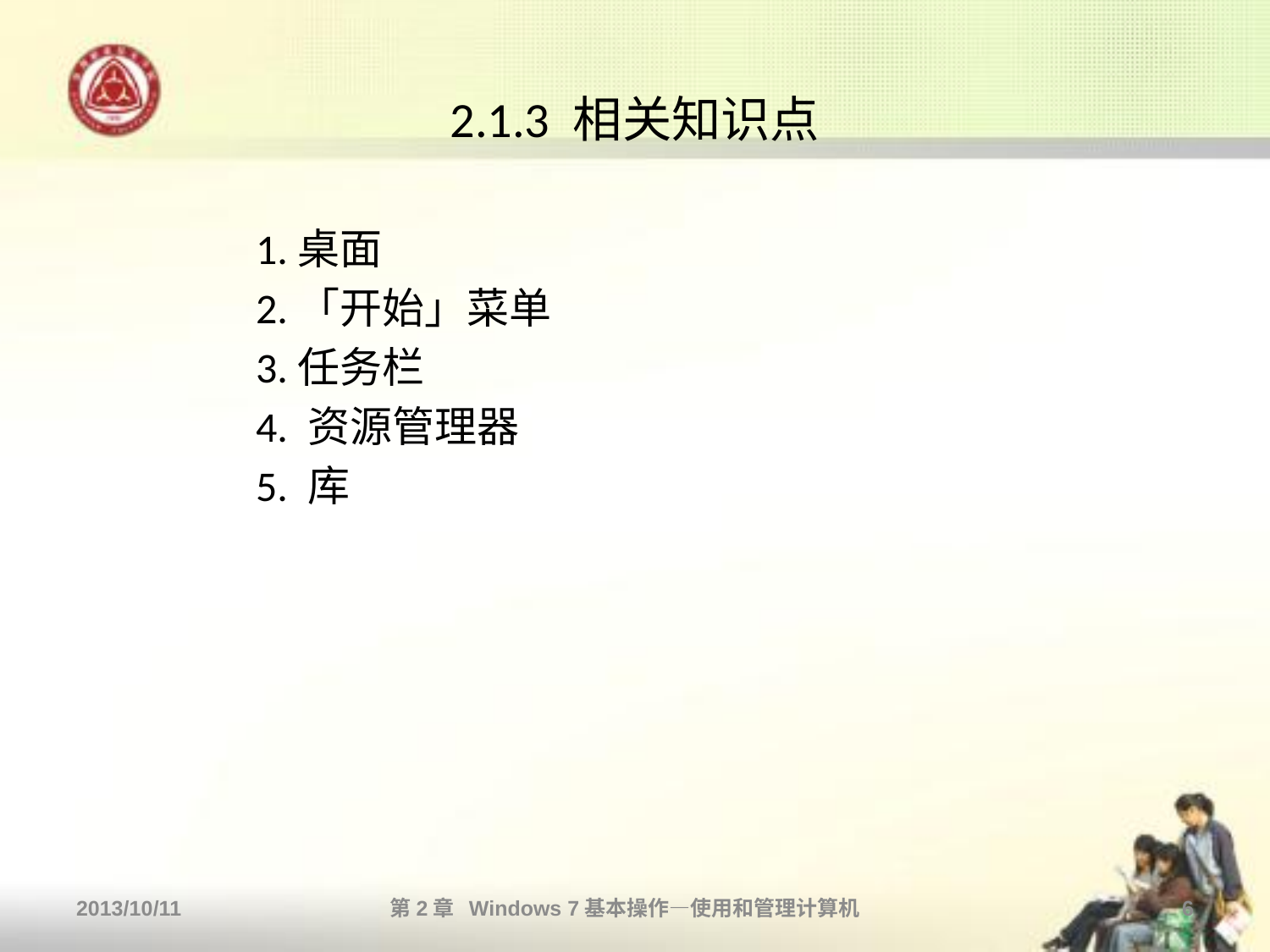

# 2.1.3 相关知识点
    1.桌面
    2.「开始」菜单
    3.任务栏
    4. 资源管理器
    5. 库
2013/10/11
第2章  Windows 7基本操作—使用和管理计算机
6